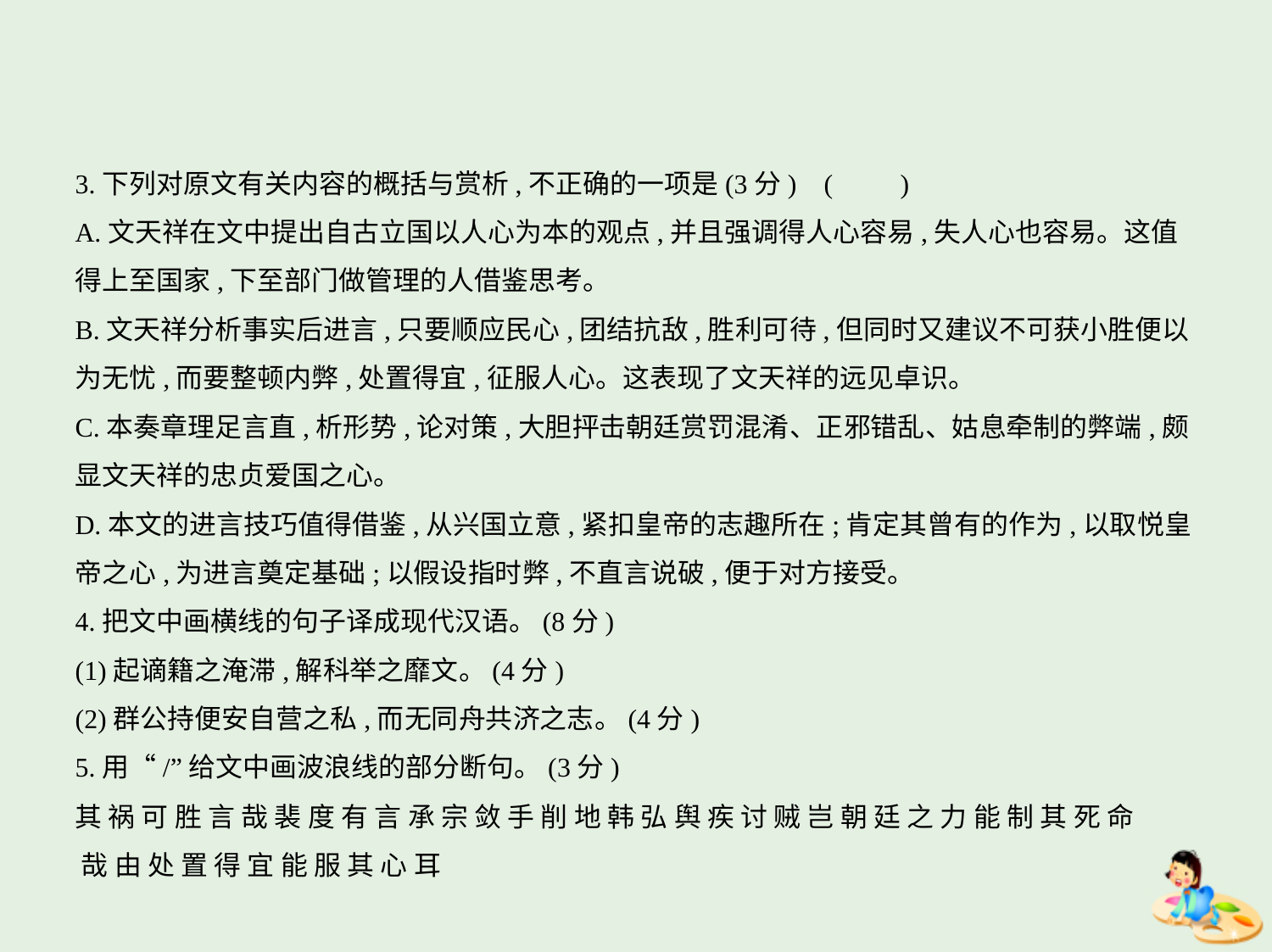

3.下列对原文有关内容的概括与赏析,不正确的一项是(3分) (　　)
A.文天祥在文中提出自古立国以人心为本的观点,并且强调得人心容易,失人心也容易。这值
得上至国家,下至部门做管理的人借鉴思考。
B.文天祥分析事实后进言,只要顺应民心,团结抗敌,胜利可待,但同时又建议不可获小胜便以
为无忧,而要整顿内弊,处置得宜,征服人心。这表现了文天祥的远见卓识。
C.本奏章理足言直,析形势,论对策,大胆抨击朝廷赏罚混淆、正邪错乱、姑息牵制的弊端,颇
显文天祥的忠贞爱国之心。
D.本文的进言技巧值得借鉴,从兴国立意,紧扣皇帝的志趣所在;肯定其曾有的作为,以取悦皇
帝之心,为进言奠定基础;以假设指时弊,不直言说破,便于对方接受。
4.把文中画横线的句子译成现代汉语。(8分)
(1)起谪籍之淹滞,解科举之靡文。(4分)
(2)群公持便安自营之私,而无同舟共济之志。(4分)
5.用“/”给文中画波浪线的部分断句。(3分)
其 祸 可 胜 言 哉 裴 度 有 言 承 宗 敛 手 削 地 韩 弘 舆 疾 讨 贼 岂 朝 廷 之 力 能 制 其 死 命
 哉 由 处 置 得 宜 能 服 其 心 耳